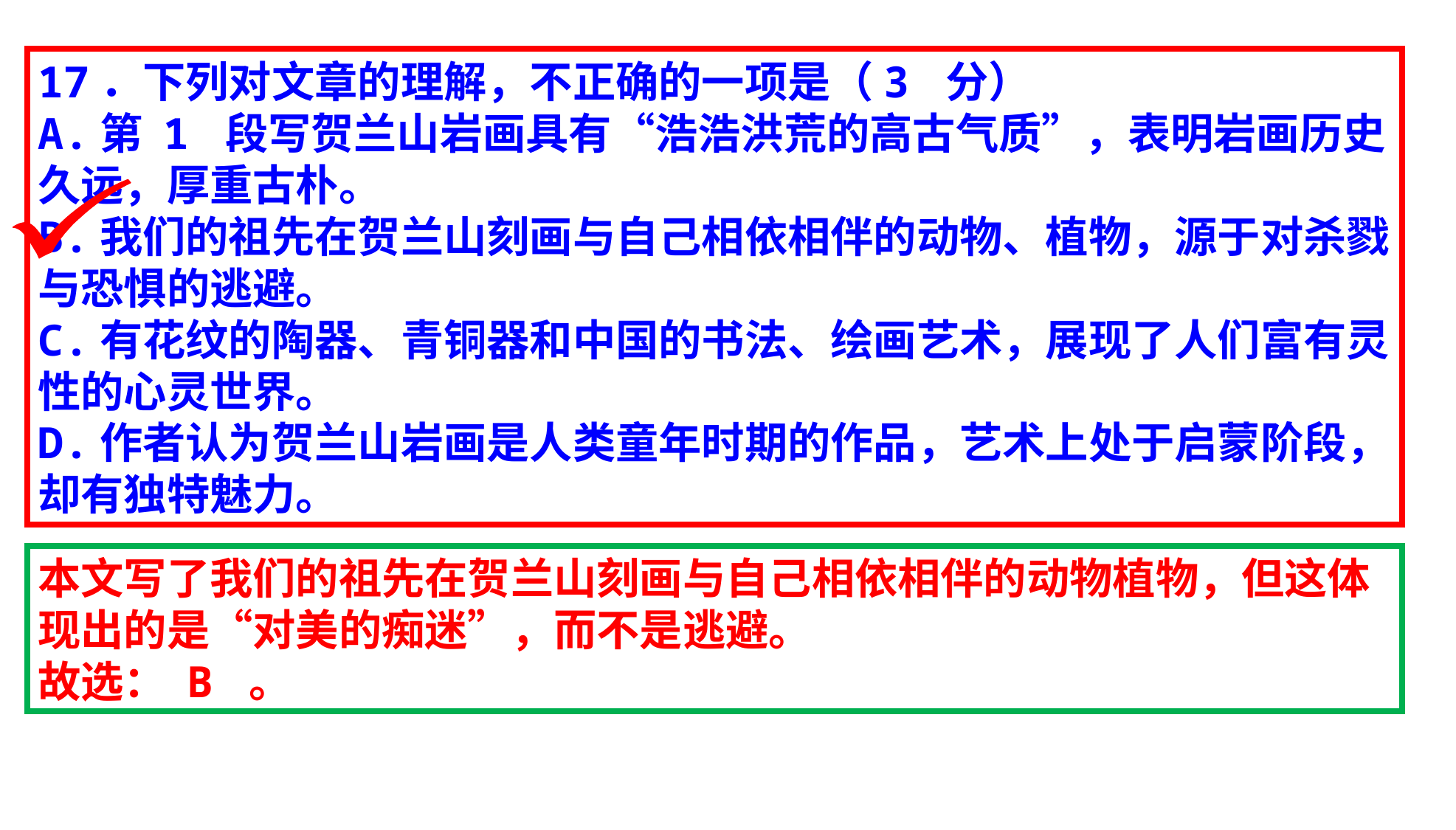

17．下列对文章的理解，不正确的一项是（3 分）
A.第 1 段写贺兰山岩画具有“浩浩洪荒的高古气质”，表明岩画历史久远，厚重古朴。
B.我们的祖先在贺兰山刻画与自己相依相伴的动物、植物，源于对杀戮与恐惧的逃避。
C.有花纹的陶器、青铜器和中国的书法、绘画艺术，展现了人们富有灵性的心灵世界。
D.作者认为贺兰山岩画是人类童年时期的作品，艺术上处于启蒙阶段，却有独特魅力。

本文写了我们的祖先在贺兰山刻画与自己相依相伴的动物植物，但这体现出的是“对美的痴迷”，而不是逃避。
故选： B 。